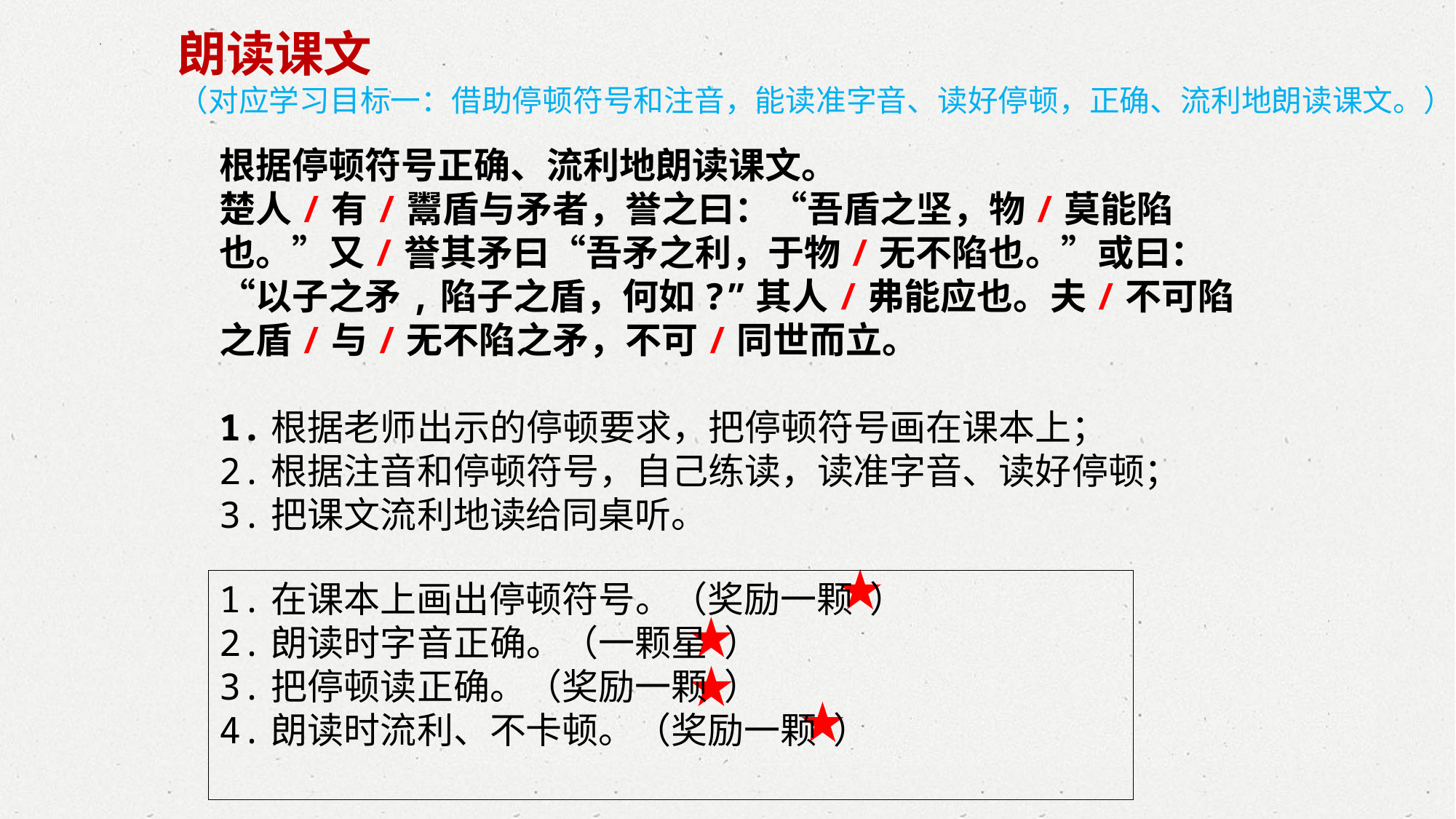

朗读课文
（对应学习目标一：借助停顿符号和注音，能读准字音、读好停顿，正确、流利地朗读课文。）

根据停顿符号正确、流利地朗读课文。
楚人/有/鬻盾与矛者，誉之曰：“吾盾之坚，物/莫能陷也。”又/誉其矛曰“吾矛之利，于物/无不陷也。”或曰：“以子之矛,陷子之盾，何如?”其人/弗能应也。夫/不可陷之盾/与/无不陷之矛，不可/同世而立。

1.根据老师出示的停顿要求，把停顿符号画在课本上；
2.根据注音和停顿符号，自己练读，读准字音、读好停顿；
3.把课文流利地读给同桌听。

1.在课本上画出停顿符号。（奖励一颗  ）
2.朗读时字音正确。（一颗星  ）
3.把停顿读正确。（奖励一颗  ）
4.朗读时流利、不卡顿。（奖励一颗  ）